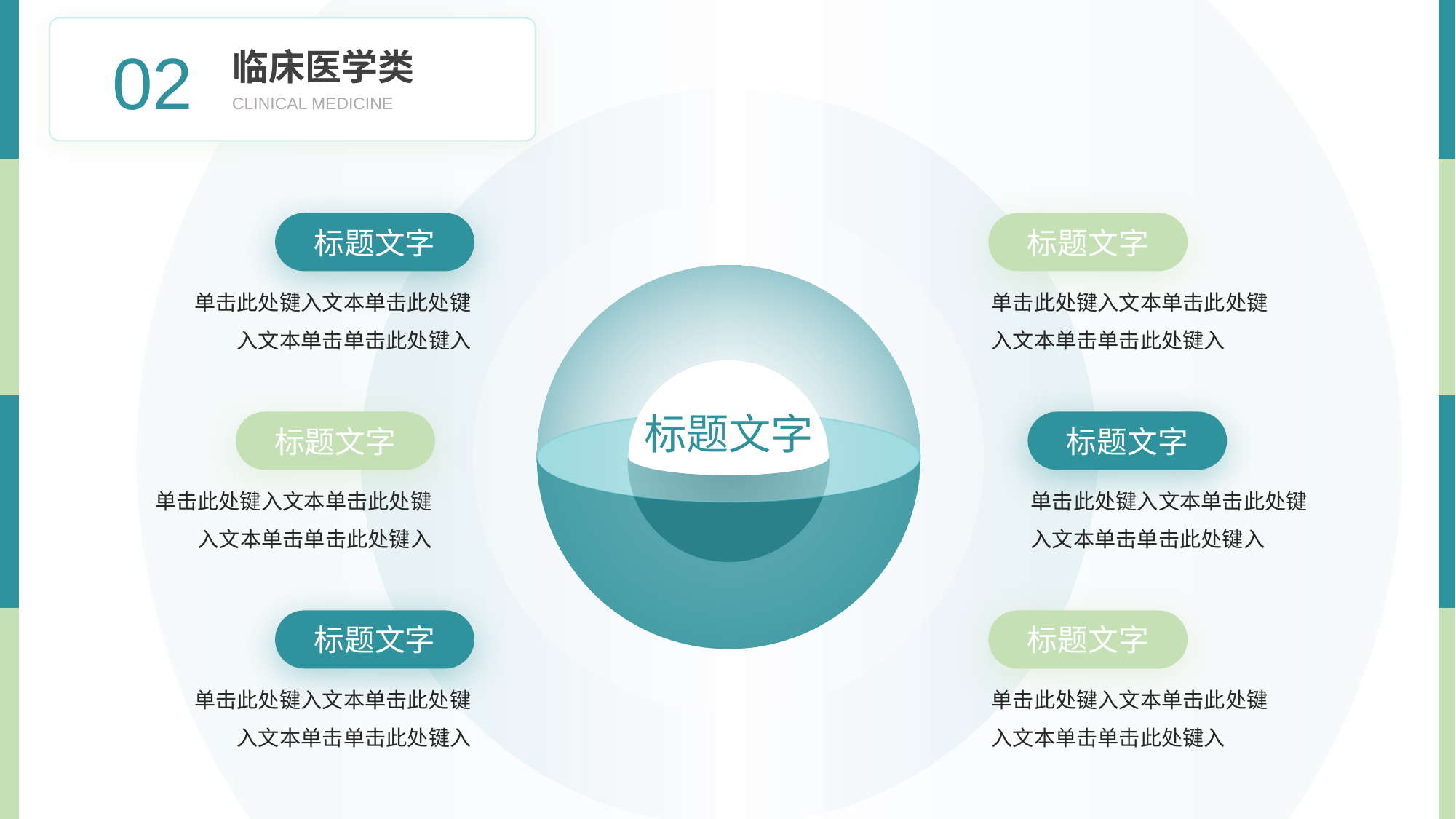

BY YUSHEN

02
临床医学类
CLINICAL MEDICINE

标题文字
标题文字
单击此处键入文本单击此处键入文本单击单击此处键入
标题文字
单击此处键入文本单击此处键入文本单击单击此处键入
标题文字
单击此处键入文本单击此处键入文本单击单击此处键入
标题文字
单击此处键入文本单击此处键入文本单击单击此处键入
标题文字
单击此处键入文本单击此处键入文本单击单击此处键入
标题文字
单击此处键入文本单击此处键入文本单击单击此处键入